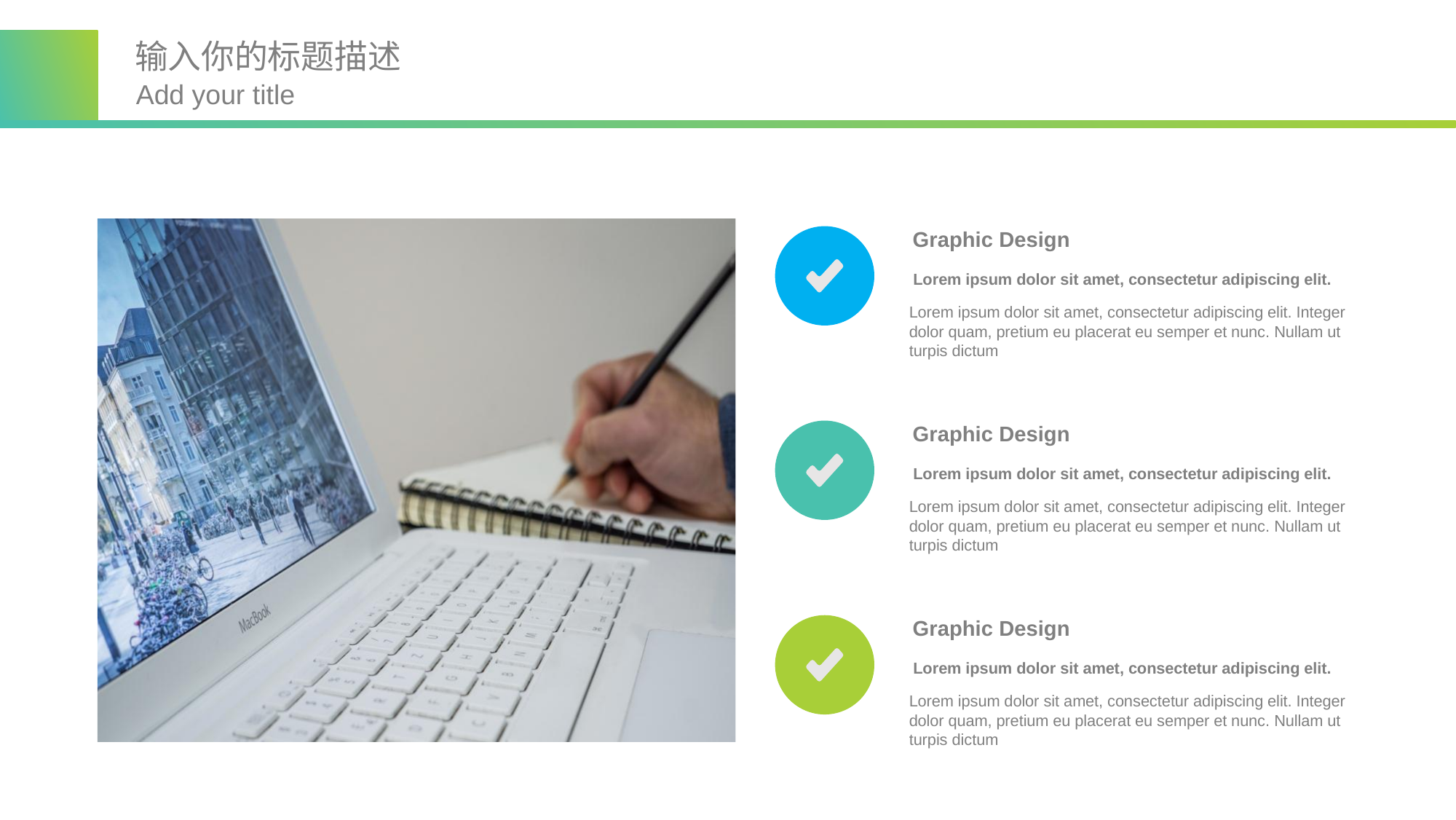

输入你的标题描述
Add your title

Graphic Design
Lorem ipsum dolor sit amet, consectetur adipiscing elit.
Lorem ipsum dolor sit amet, consectetur adipiscing elit. Integer dolor quam, pretium eu placerat eu semper et nunc. Nullam ut turpis dictum

Graphic Design
Lorem ipsum dolor sit amet, consectetur adipiscing elit.
Lorem ipsum dolor sit amet, consectetur adipiscing elit. Integer dolor quam, pretium eu placerat eu semper et nunc. Nullam ut turpis dictum

Graphic Design
Lorem ipsum dolor sit amet, consectetur adipiscing elit.
Lorem ipsum dolor sit amet, consectetur adipiscing elit. Integer dolor quam, pretium eu placerat eu semper et nunc. Nullam ut turpis dictum